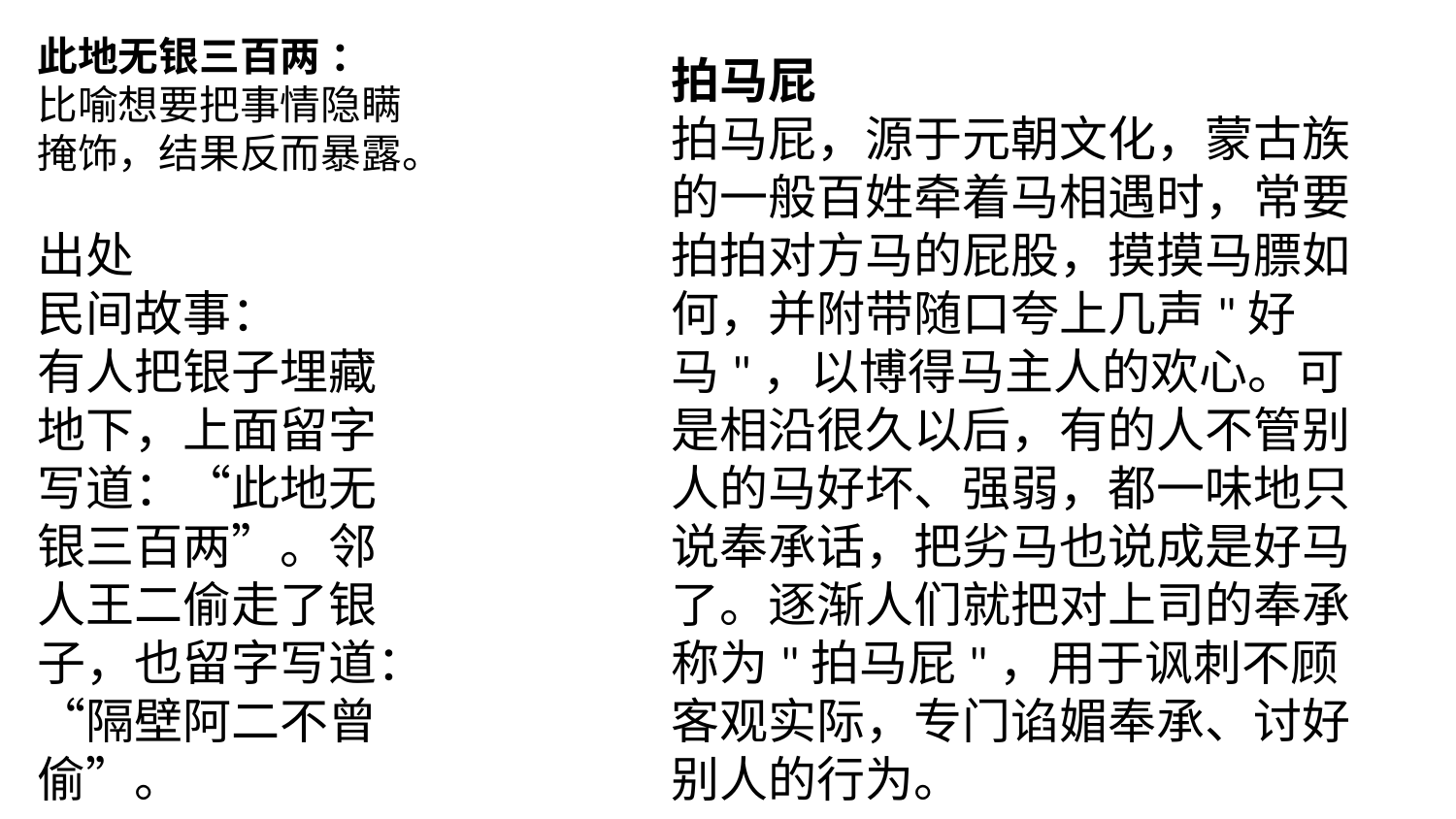

此地无银三百两 ：
比喻想要把事情隐瞒掩饰，结果反而暴露。
拍马屁
拍马屁，源于元朝文化，蒙古族的一般百姓牵着马相遇时，常要拍拍对方马的屁股，摸摸马膘如何，并附带随口夸上几声"好马"，以博得马主人的欢心。可是相沿很久以后，有的人不管别人的马好坏、强弱，都一味地只说奉承话，把劣马也说成是好马了。逐渐人们就把对上司的奉承称为"拍马屁"，用于讽刺不顾客观实际，专门谄媚奉承、讨好别人的行为。
出处
民间故事：
有人把银子埋藏地下，上面留字写道：“此地无银三百两”。邻人王二偷走了银子，也留字写道：“隔壁阿二不曾偷”。